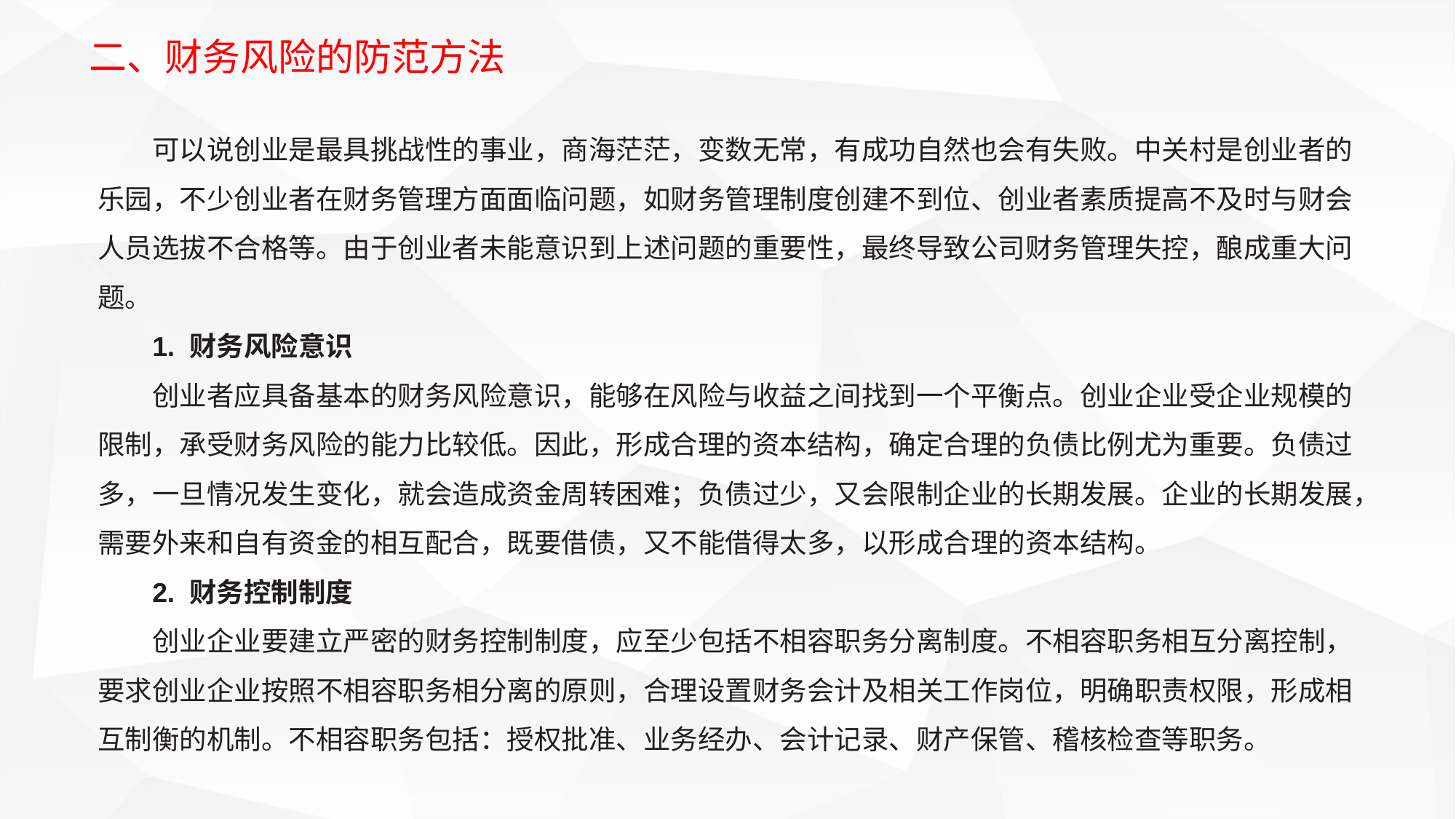

二、财务风险的防范方法
可以说创业是最具挑战性的事业，商海茫茫，变数无常，有成功自然也会有失败。中关村是创业者的乐园，不少创业者在财务管理方面面临问题，如财务管理制度创建不到位、创业者素质提高不及时与财会人员选拔不合格等。由于创业者未能意识到上述问题的重要性，最终导致公司财务管理失控，酿成重大问题。
1. 财务风险意识
创业者应具备基本的财务风险意识，能够在风险与收益之间找到一个平衡点。创业企业受企业规模的限制，承受财务风险的能力比较低。因此，形成合理的资本结构，确定合理的负债比例尤为重要。负债过多，一旦情况发生变化，就会造成资金周转困难；负债过少，又会限制企业的长期发展。企业的长期发展，需要外来和自有资金的相互配合，既要借债，又不能借得太多，以形成合理的资本结构。
2. 财务控制制度
创业企业要建立严密的财务控制制度，应至少包括不相容职务分离制度。不相容职务相互分离控制，要求创业企业按照不相容职务相分离的原则，合理设置财务会计及相关工作岗位，明确职责权限，形成相互制衡的机制。不相容职务包括：授权批准、业务经办、会计记录、财产保管、稽核检查等职务。